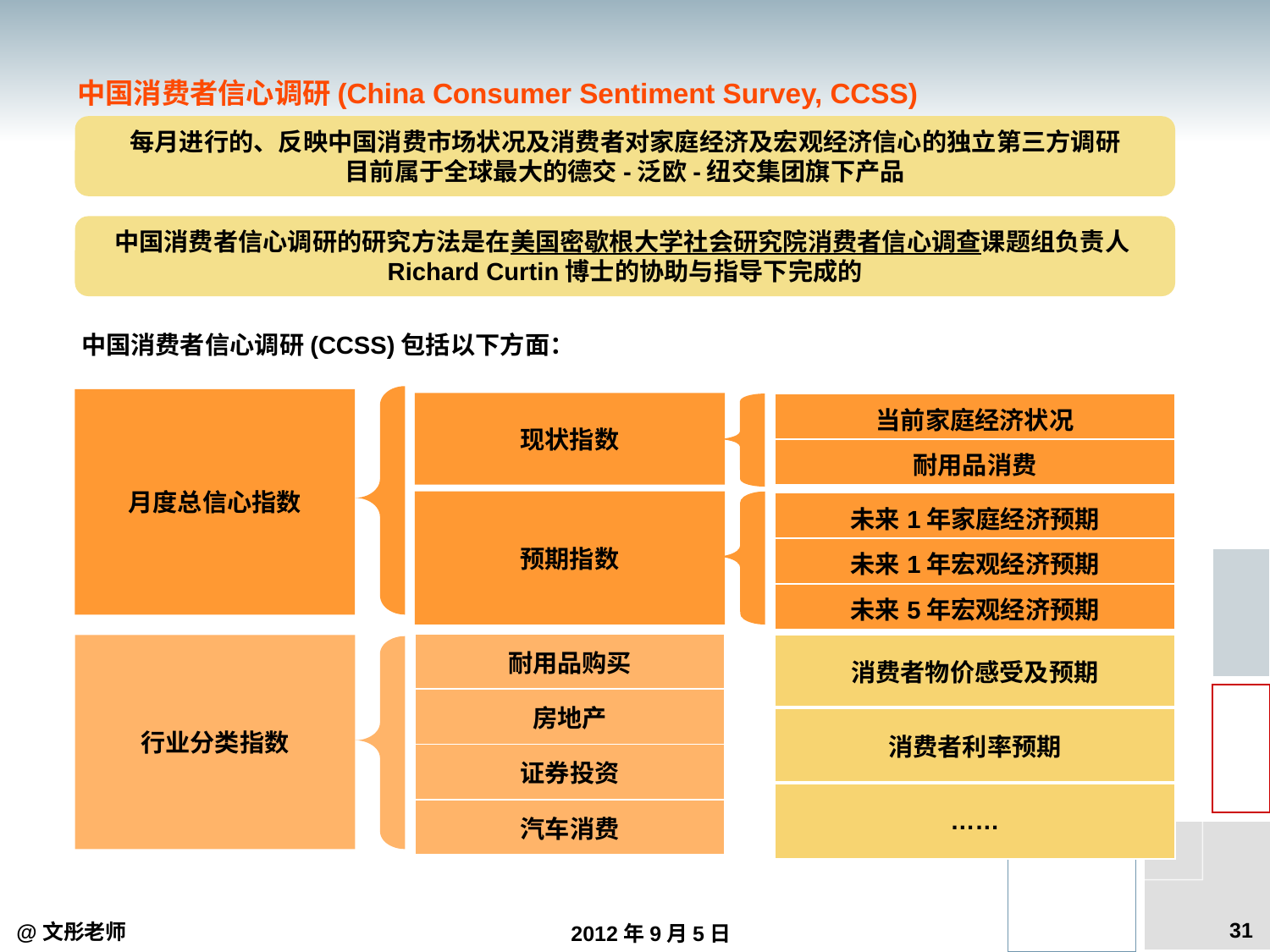

中国消费者信心调研(China Consumer Sentiment Survey, CCSS)
每月进行的、反映中国消费市场状况及消费者对家庭经济及宏观经济信心的独立第三方调研
目前属于全球最大的德交-泛欧-纽交集团旗下产品
中国消费者信心调研的研究方法是在美国密歇根大学社会研究院消费者信心调查课题组负责人Richard Curtin博士的协助与指导下完成的
中国消费者信心调研(CCSS)包括以下方面：

月度总信心指数
现状指数

| 当前家庭经济状况 |
| --- |
| 耐用品消费 |
预期指数

| 未来1年家庭经济预期 |
| --- |
| 未来1年宏观经济预期 |
| 未来5年宏观经济预期 |
| 耐用品购买 |
| --- |
| 房地产 |
| 证券投资 |
| 汽车消费 |
| 消费者物价感受及预期 |
| --- |
| 消费者利率预期 |
| …… |
行业分类指数

31
@文彤老师

2012年9月5日